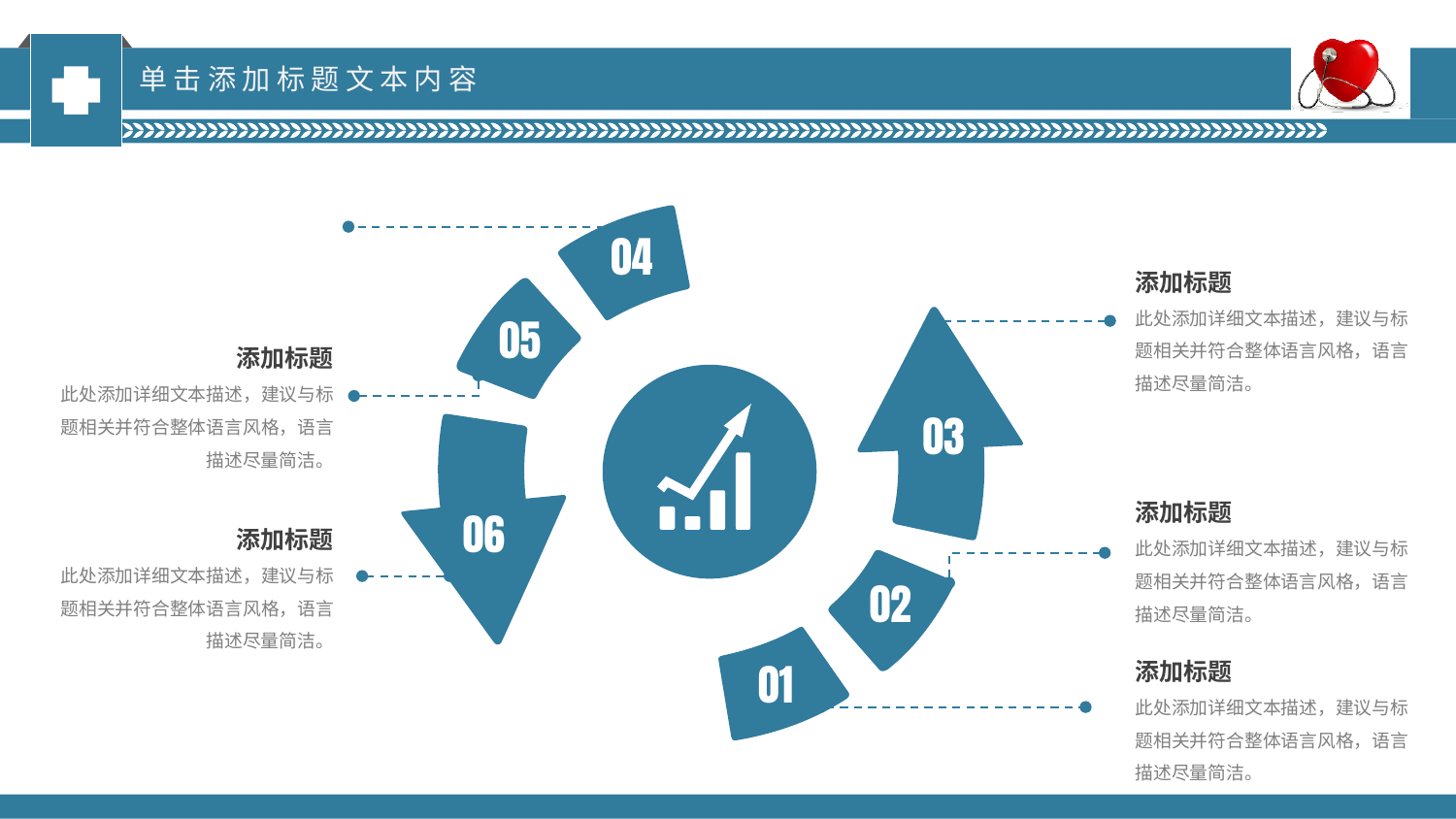

单击添加标题文本内容

04

添加标题
此处添加详细文本描述，建议与标题相关并符合整体语言风格，语言描述尽量简洁。

05

03

添加标题
此处添加详细文本描述，建议与标题相关并符合整体语言风格，语言描述尽量简洁。

06
添加标题
此处添加详细文本描述，建议与标题相关并符合整体语言风格，语言描述尽量简洁。
添加标题
此处添加详细文本描述，建议与标题相关并符合整体语言风格，语言描述尽量简洁。

02

01
添加标题
此处添加详细文本描述，建议与标题相关并符合整体语言风格，语言描述尽量简洁。